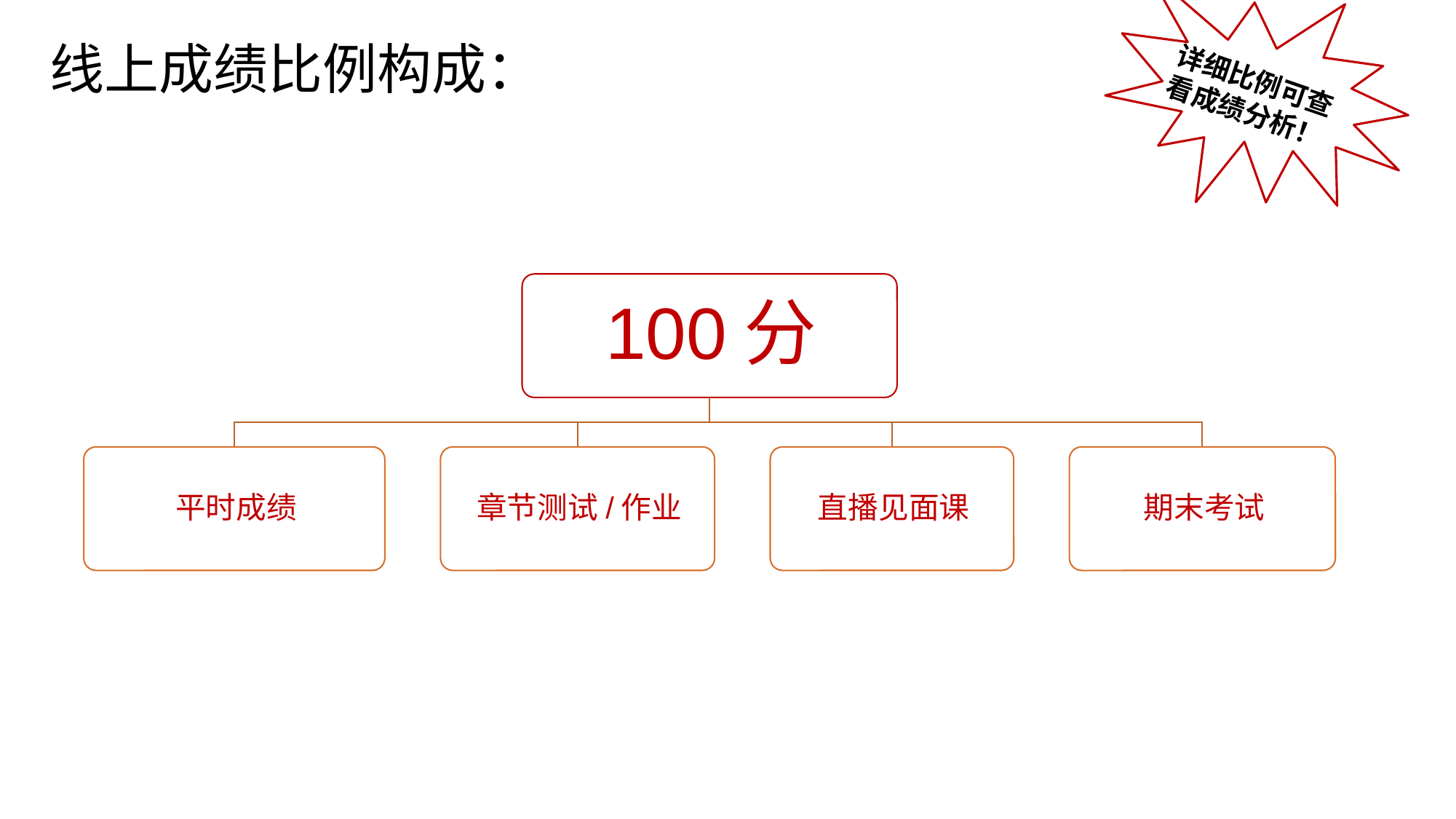

线上成绩比例构成：
详细比例可查看成绩分析！
100分
平时成绩
章节测试/作业
直播见面课
期末考试